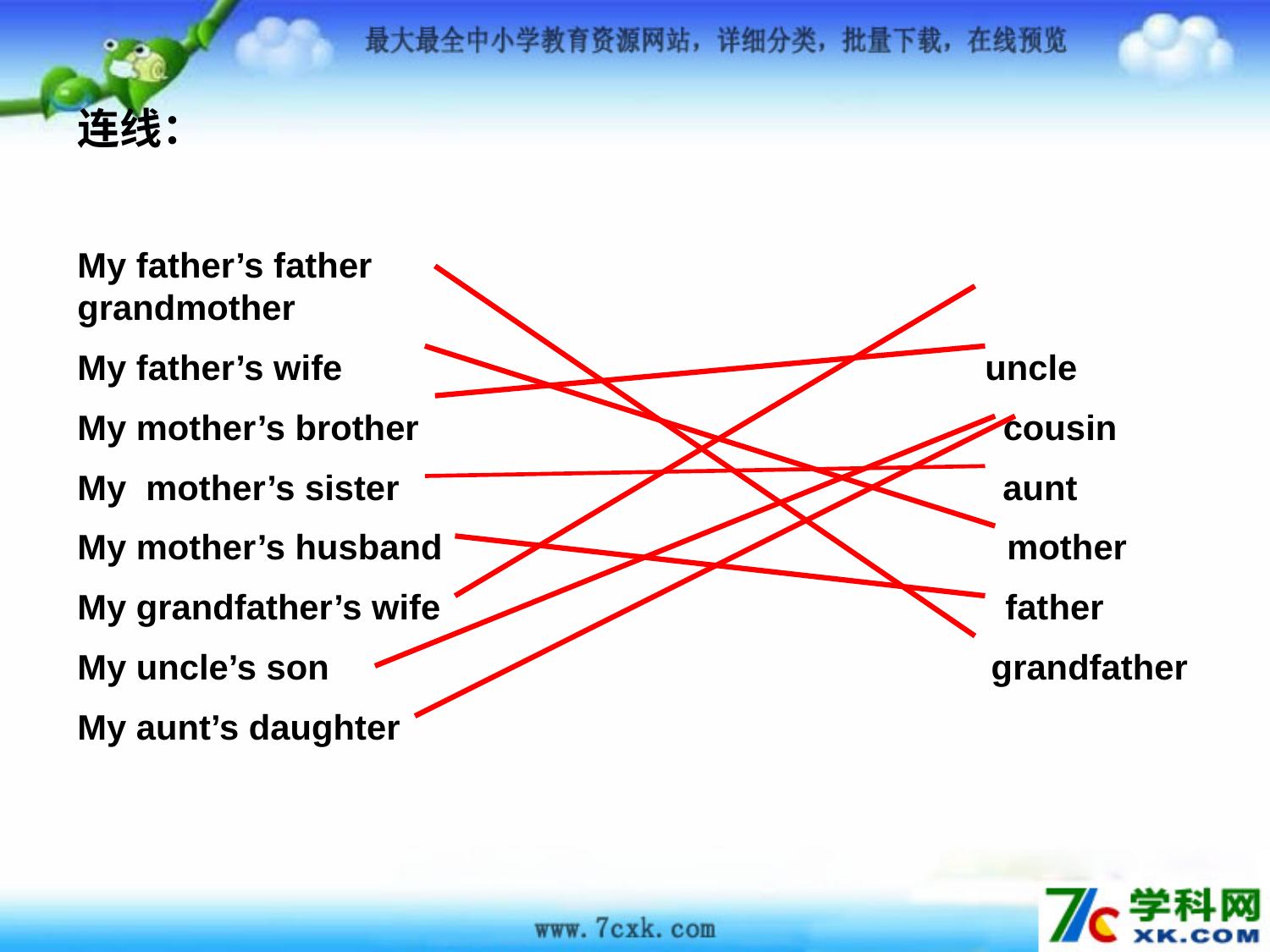

连线：

My father’s father                                                                grandmother
My father’s wife                                                                  uncle
My mother’s brother                                                            cousin
My  mother’s sister                                                              aunt
My mother’s husband                                                          mother
My grandfather’s wife                                                          father
My uncle’s son                                                                    grandfather
My aunt’s daughter